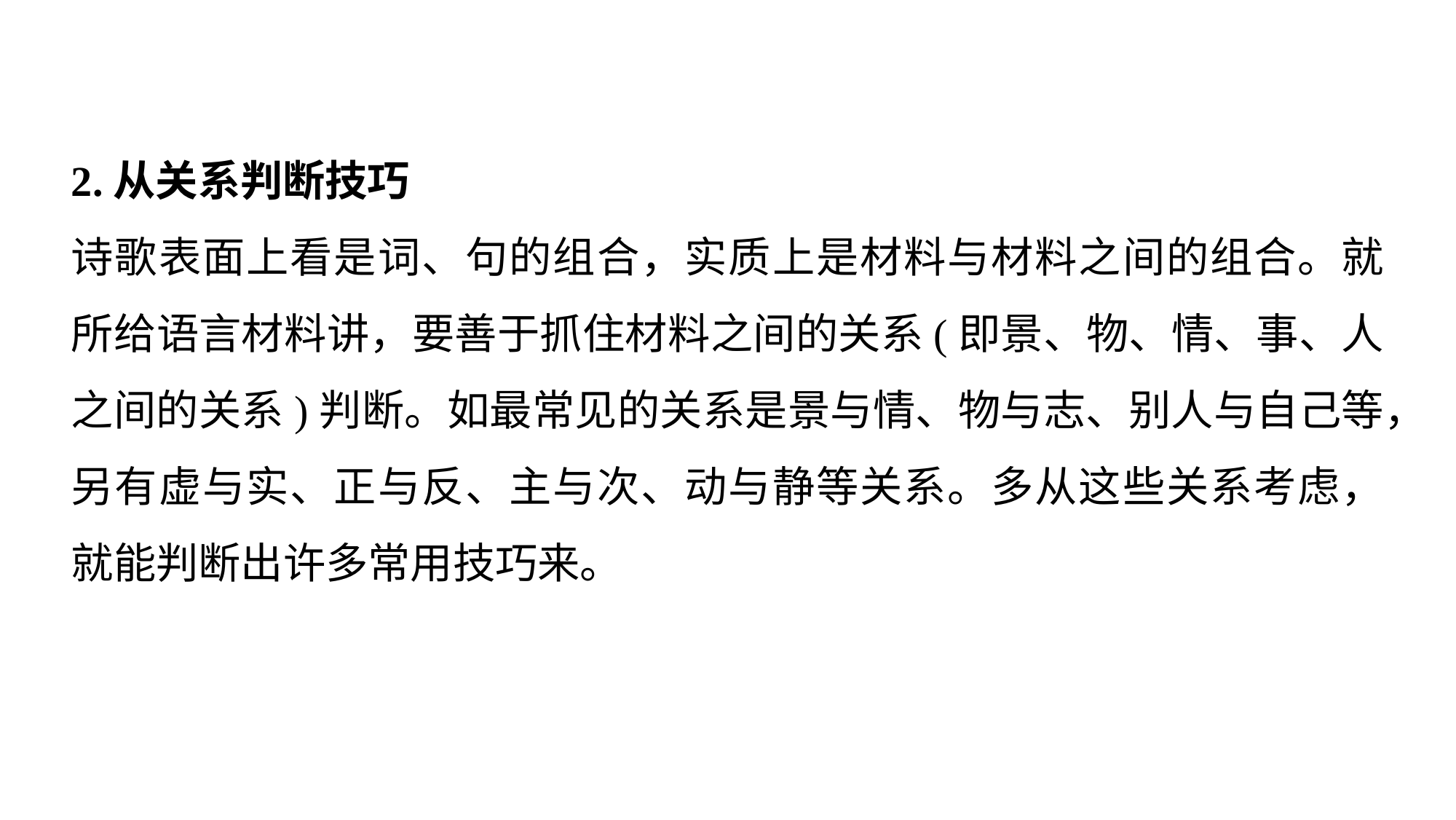

2.从关系判断技巧
诗歌表面上看是词、句的组合，实质上是材料与材料之间的组合。就所给语言材料讲，要善于抓住材料之间的关系(即景、物、情、事、人之间的关系)判断。如最常见的关系是景与情、物与志、别人与自己等，另有虚与实、正与反、主与次、动与静等关系。多从这些关系考虑，就能判断出许多常用技巧来。